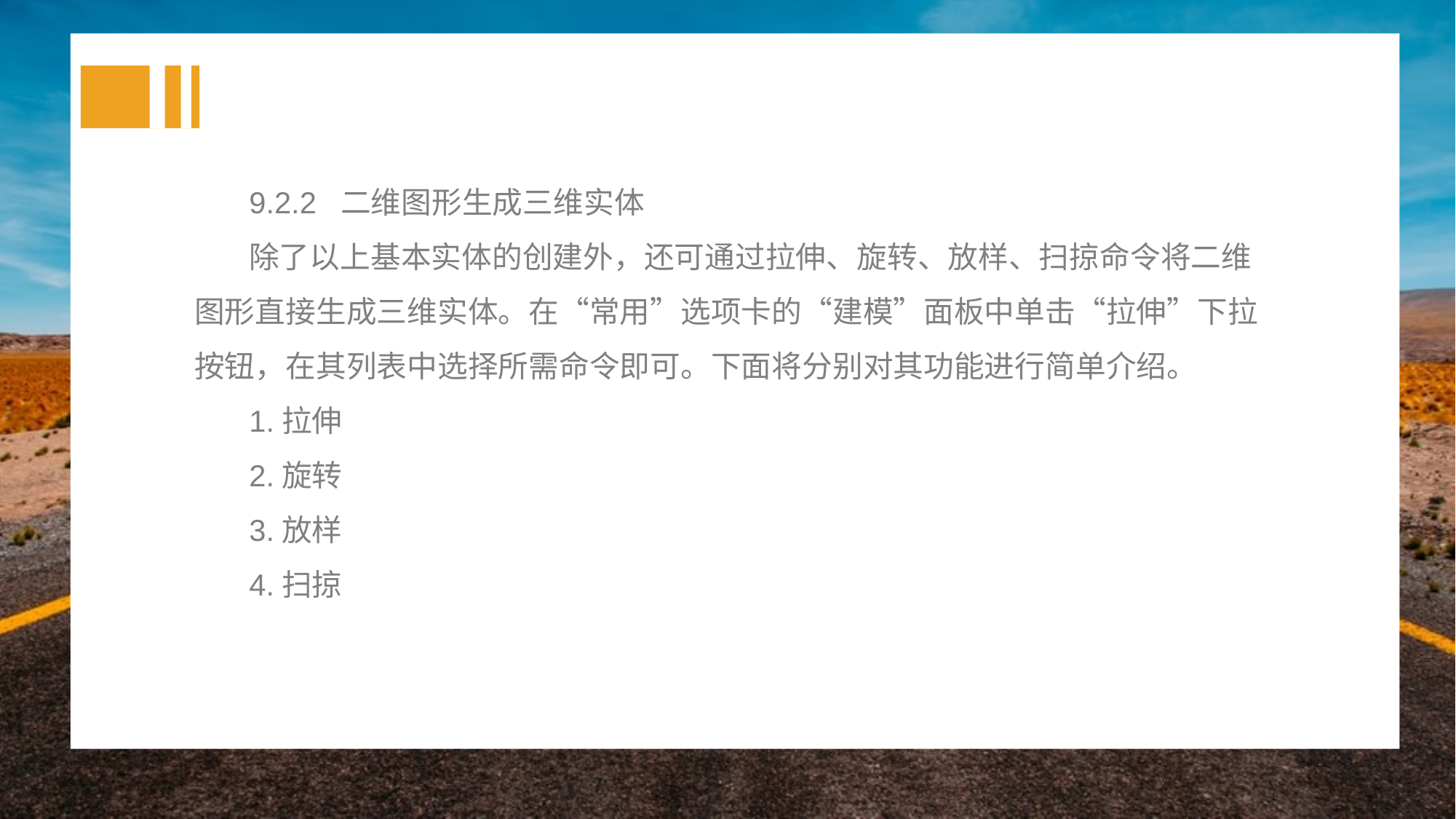

9.2.2  二维图形生成三维实体
除了以上基本实体的创建外，还可通过拉伸、旋转、放样、扫掠命令将二维图形直接生成三维实体。在“常用”选项卡的“建模”面板中单击“拉伸”下拉按钮，在其列表中选择所需命令即可。下面将分别对其功能进行简单介绍。
1.拉伸
2.旋转
3.放样
4.扫掠